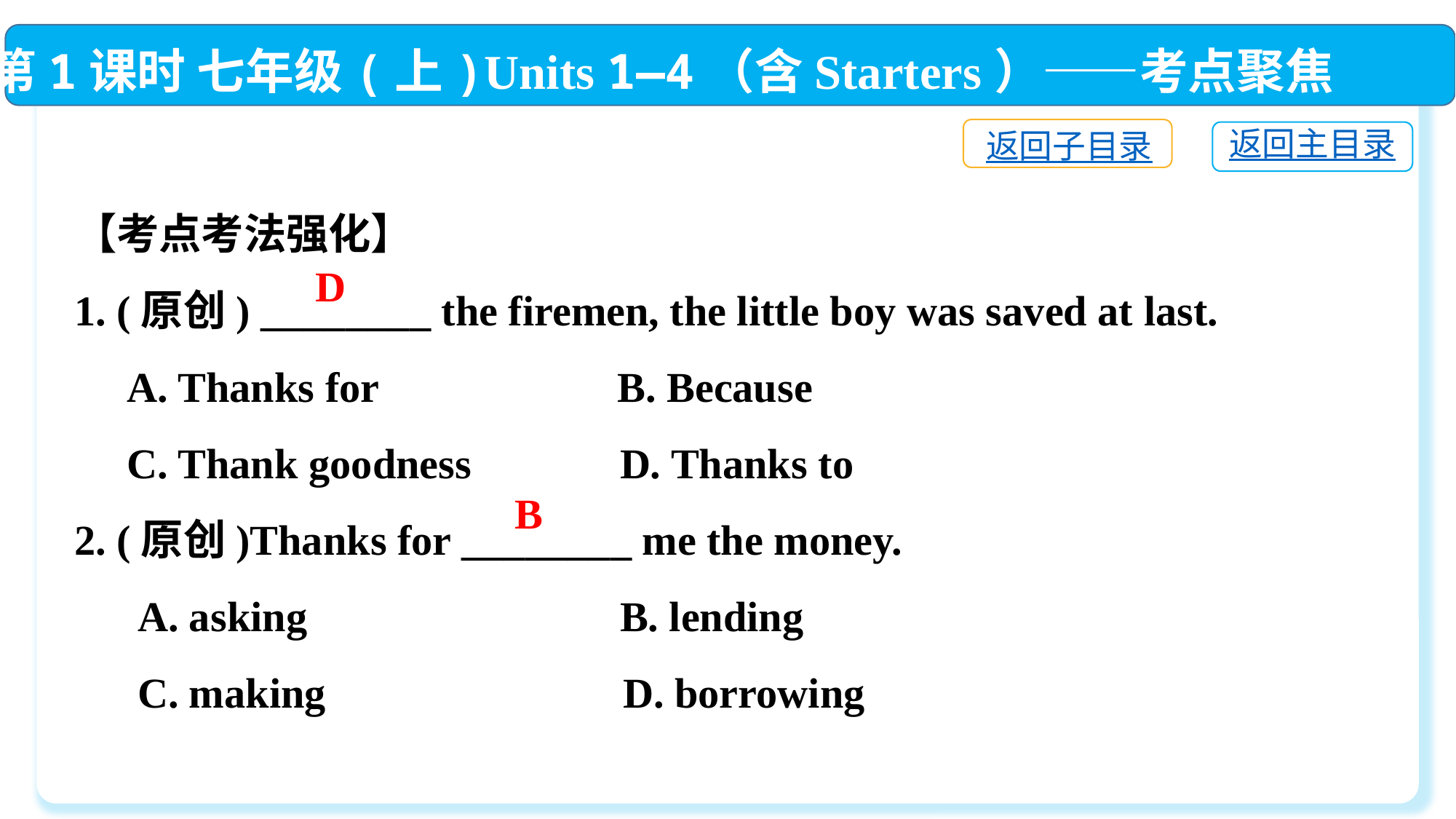

第1课时 七年级(上)Units 1—4（含Starters）——考点聚焦

返回子目录
返回主目录
【考点考法强化】
1. (原创) ________ the firemen, the little boy was saved at last.
     A. Thanks for　	          B. Because
     C. Thank goodness　	D. Thanks to
2. (原创)Thanks for ________ me the money.
      A. asking　　　　　　	B. lending
      C. making	                     D. borrowing

D
B